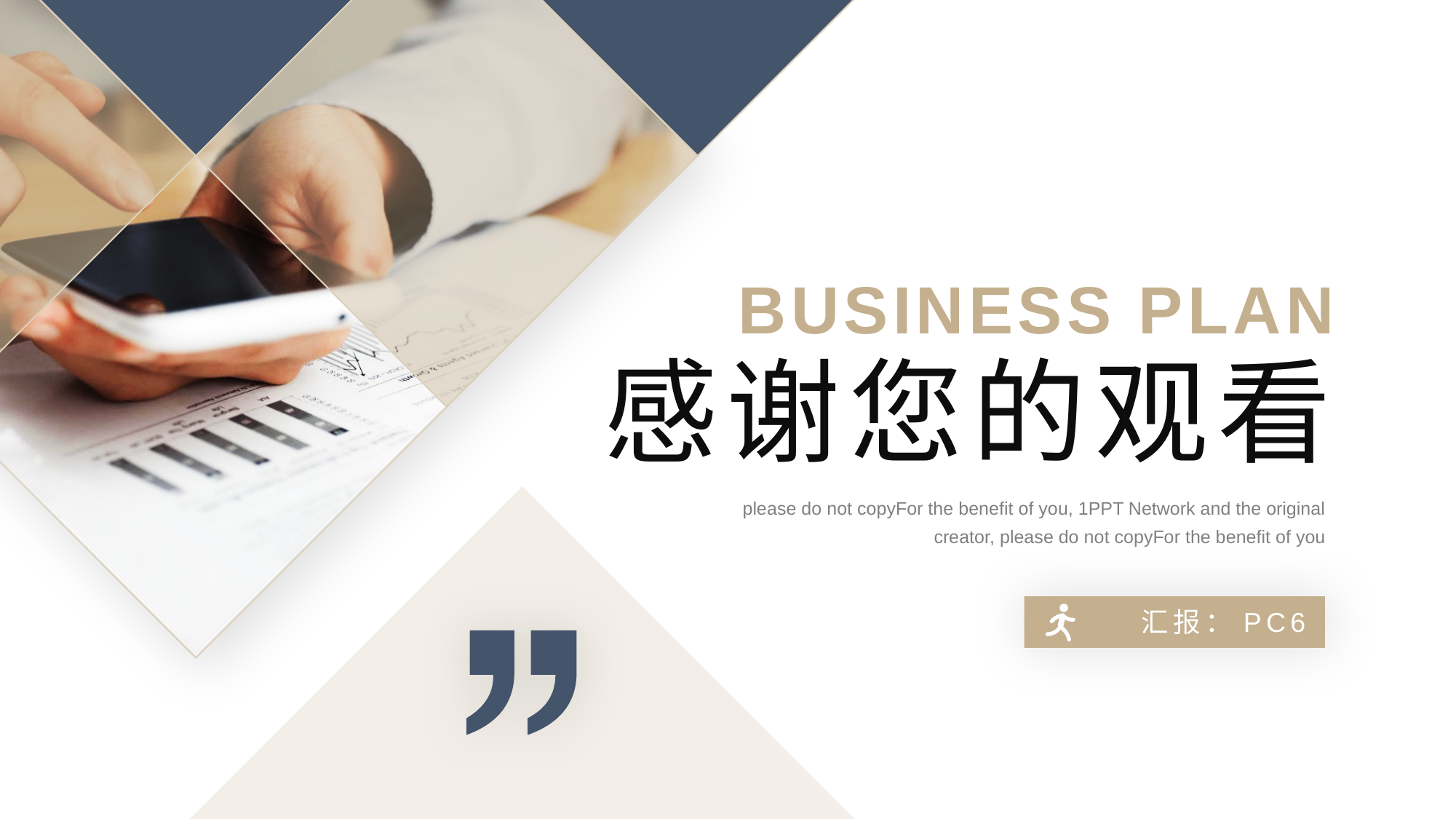

BUSINESS PLAN
感谢您的观看
please do not copyFor the benefit of you, 1PPT Network and the original creator, please do not copyFor the benefit of you

汇报：PC6